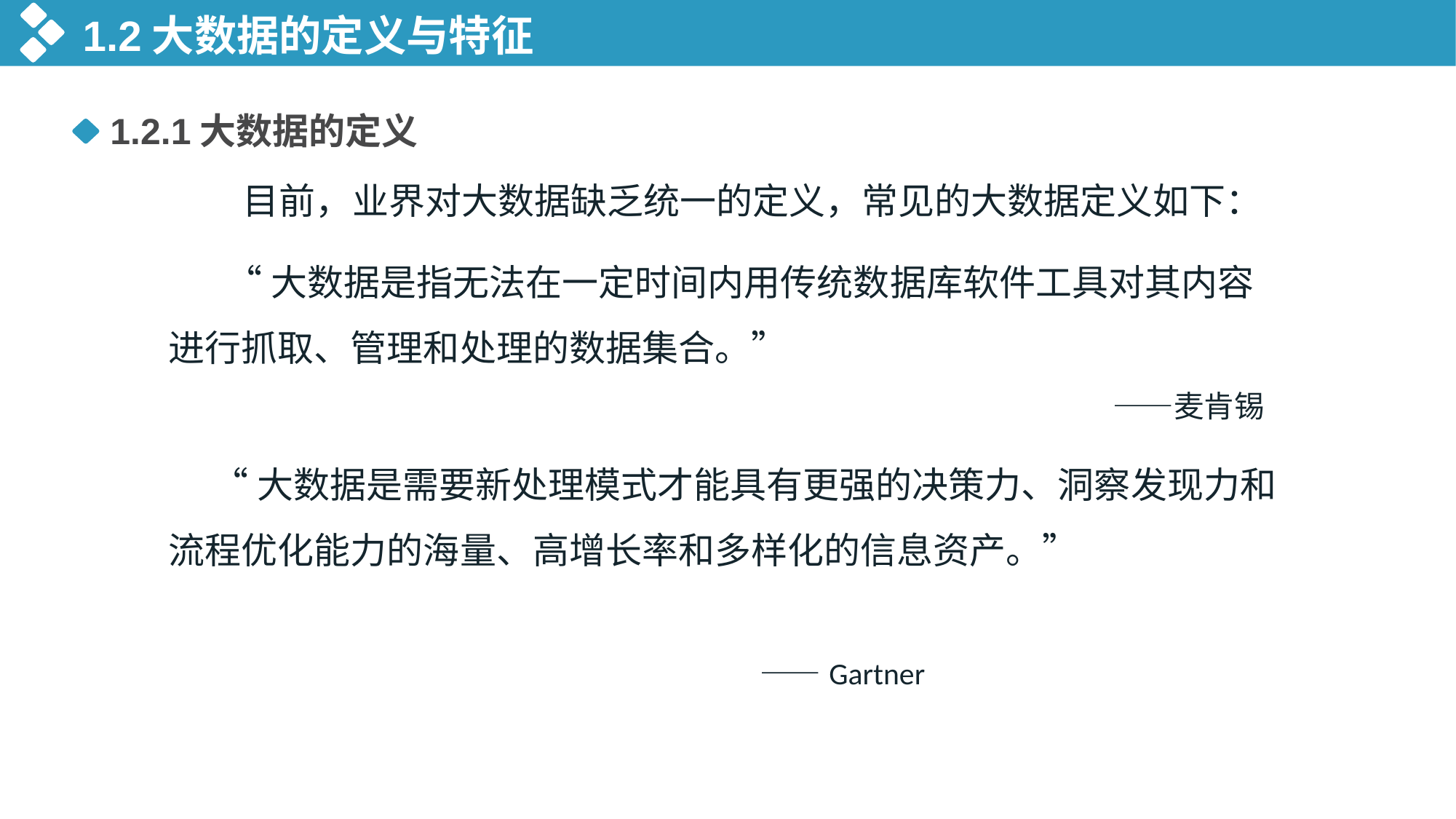

1.2大数据的定义与特征

        目前，业界对大数据缺乏统一的定义，常见的大数据定义如下：
       “大数据是指无法在一定时间内用传统数据库软件工具对其内容进行抓取、管理和处理的数据集合。”							                                                                                                            ——麦肯锡
      “大数据是需要新处理模式才能具有更强的决策力、洞察发现力和流程优化能力的海量、高增长率和多样化的信息资产。”												                                                                                            ——Gartner
1.2.1大数据的定义